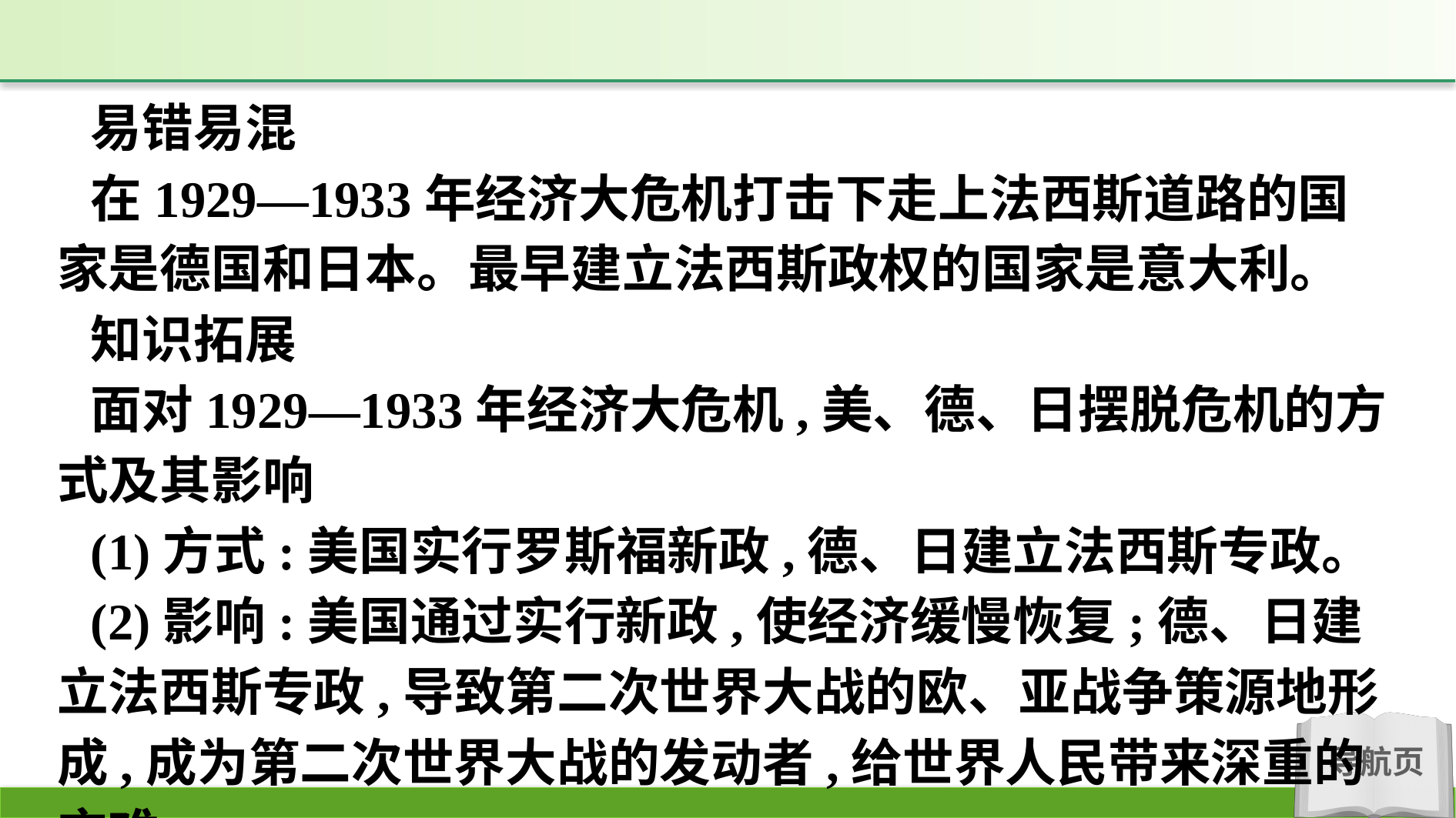

易错易混
在1929—1933年经济大危机打击下走上法西斯道路的国家是德国和日本。最早建立法西斯政权的国家是意大利。
知识拓展
面对1929—1933年经济大危机,美、德、日摆脱危机的方式及其影响
(1)方式:美国实行罗斯福新政,德、日建立法西斯专政。
(2)影响:美国通过实行新政,使经济缓慢恢复;德、日建立法西斯专政,导致第二次世界大战的欧、亚战争策源地形成,成为第二次世界大战的发动者,给世界人民带来深重的灾难。